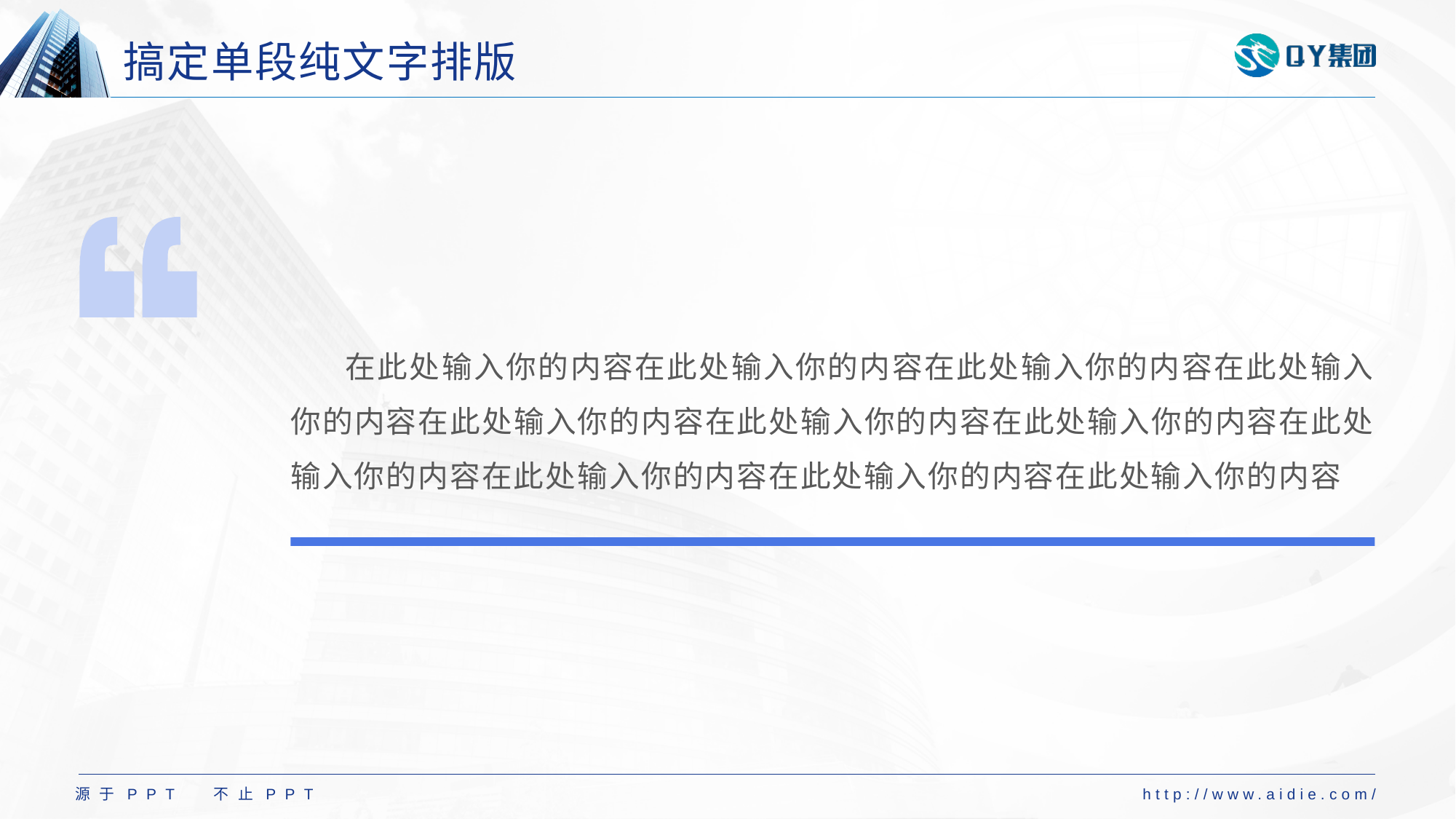

# 搞定单段纯文字排版

在此处输入你的内容在此处输入你的内容在此处输入你的内容在此处输入你的内容在此处输入你的内容在此处输入你的内容在此处输入你的内容在此处输入你的内容在此处输入你的内容在此处输入你的内容在此处输入你的内容